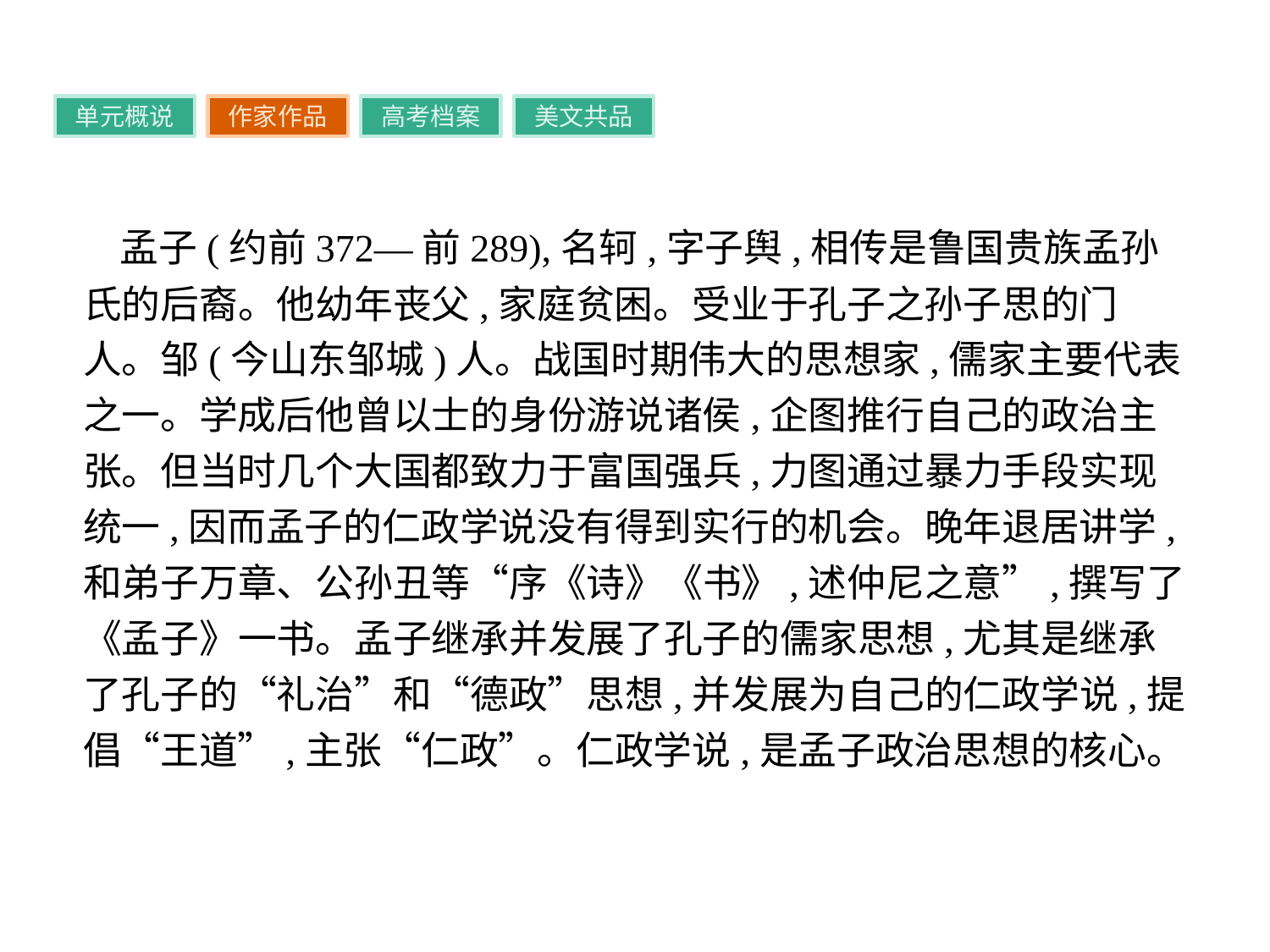

单元概说
作家作品
高考档案
美文共品
孟子(约前372—前289),名轲,字子舆,相传是鲁国贵族孟孙氏的后裔。他幼年丧父,家庭贫困。受业于孔子之孙子思的门人。邹(今山东邹城)人。战国时期伟大的思想家,儒家主要代表之一。学成后他曾以士的身份游说诸侯,企图推行自己的政治主张。但当时几个大国都致力于富国强兵,力图通过暴力手段实现统一,因而孟子的仁政学说没有得到实行的机会。晚年退居讲学,和弟子万章、公孙丑等“序《诗》《书》,述仲尼之意”,撰写了《孟子》一书。孟子继承并发展了孔子的儒家思想,尤其是继承了孔子的“礼治”和“德政”思想,并发展为自己的仁政学说,提倡“王道”,主张“仁政”。仁政学说,是孟子政治思想的核心。